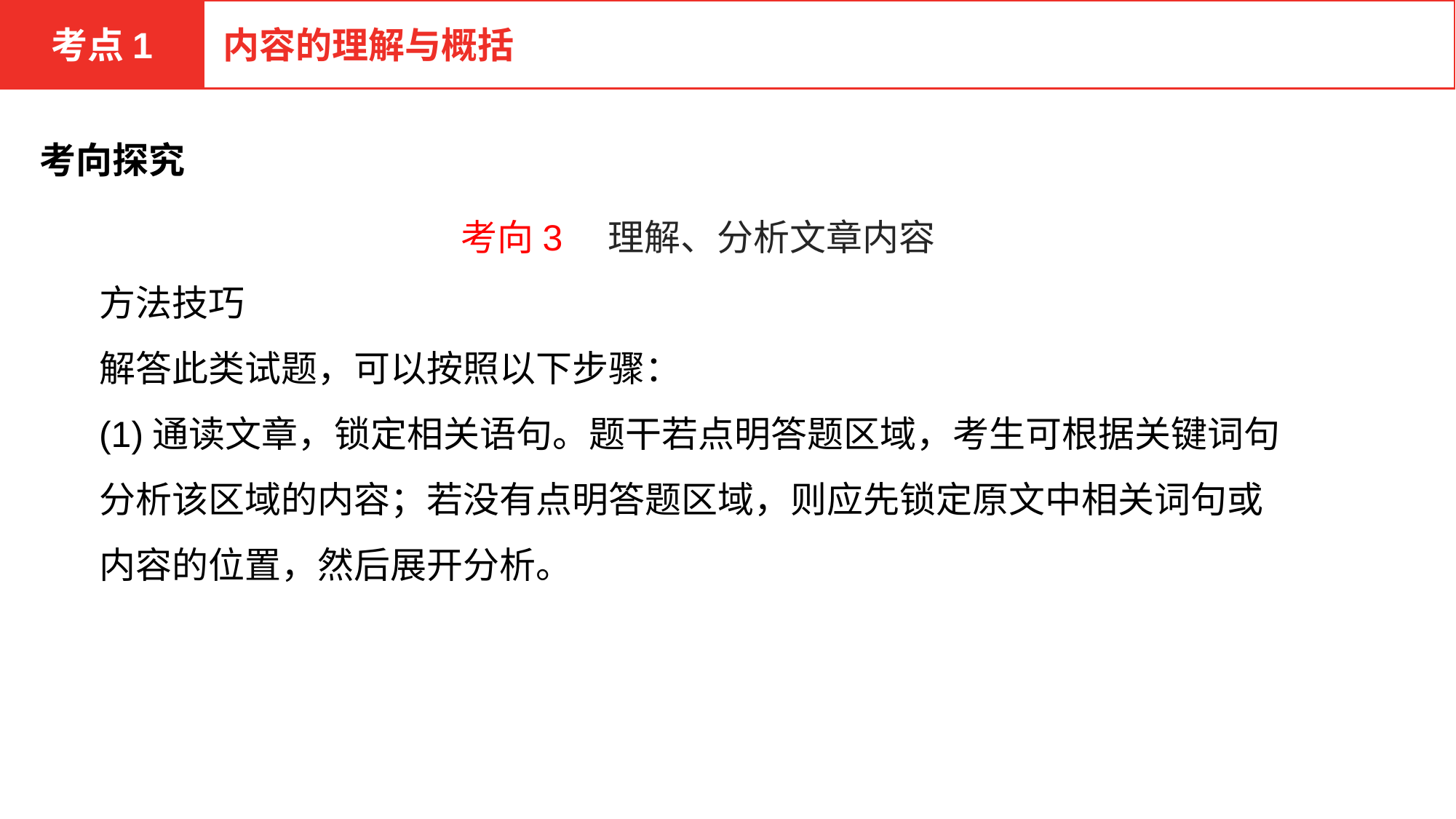

考点1
内容的理解与概括
考向探究
考向3　理解、分析文章内容
方法技巧
解答此类试题，可以按照以下步骤：
(1)通读文章，锁定相关语句。题干若点明答题区域，考生可根据关键词句分析该区域的内容；若没有点明答题区域，则应先锁定原文中相关词句或内容的位置，然后展开分析。